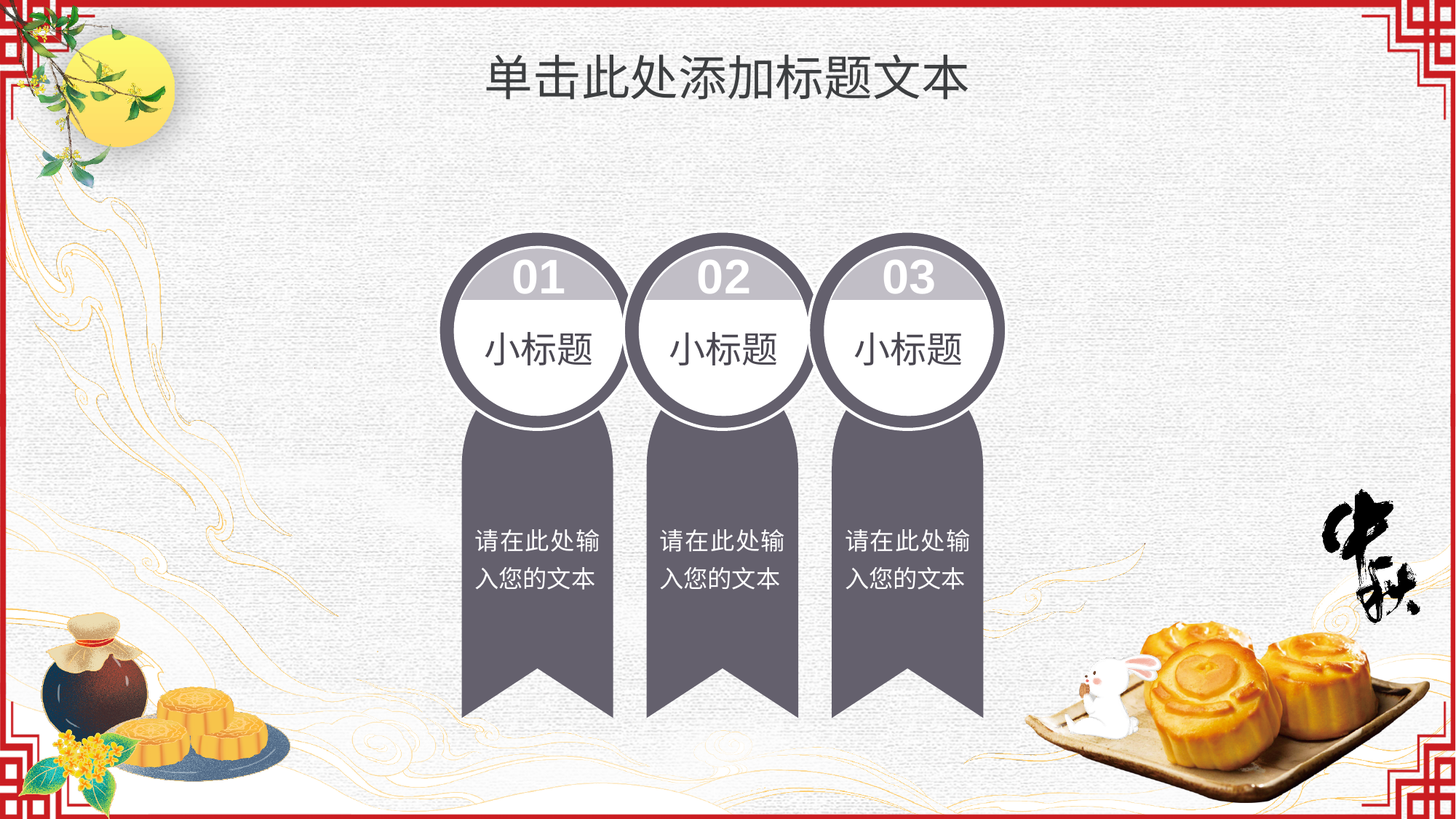

单击此处添加标题文本

小标题
01
请在此处输入您的文本

小标题
02
请在此处输入您的文本

小标题
03
请在此处输入您的文本